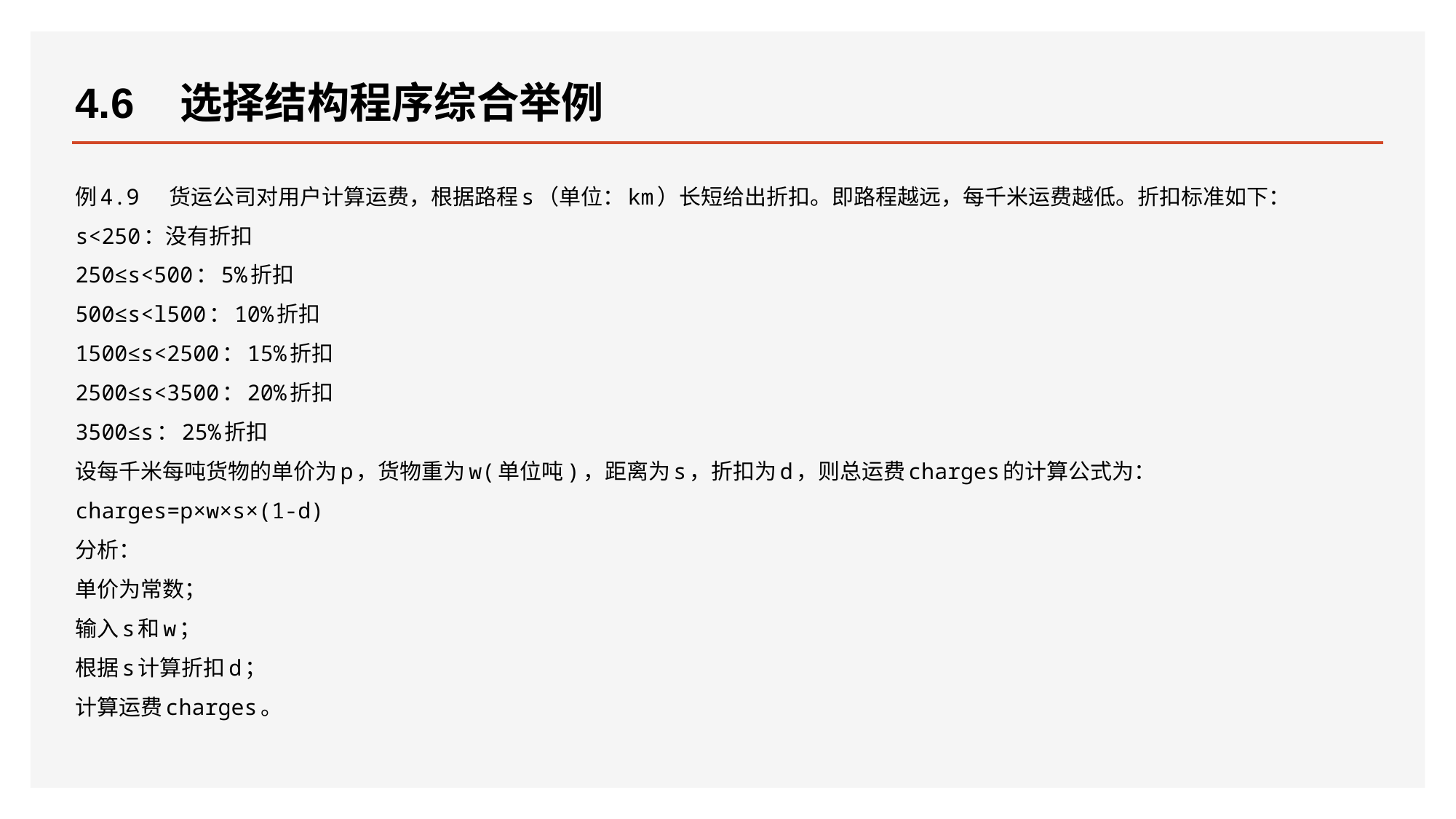

# 4.6   选择结构程序综合举例
例4.9  货运公司对用户计算运费，根据路程s（单位：km）长短给出折扣。即路程越远，每千米运费越低。折扣标准如下：
s<250：没有折扣
250≤s<500：5%折扣
500≤s<l500：10%折扣
1500≤s<2500：15%折扣
2500≤s<3500：20%折扣
3500≤s：25%折扣
设每千米每吨货物的单价为p，货物重为w(单位吨)，距离为s，折扣为d，则总运费charges的计算公式为：
charges=p×w×s×(1-d)
分析：
单价为常数；
输入s和w；
根据s计算折扣d；
计算运费charges。